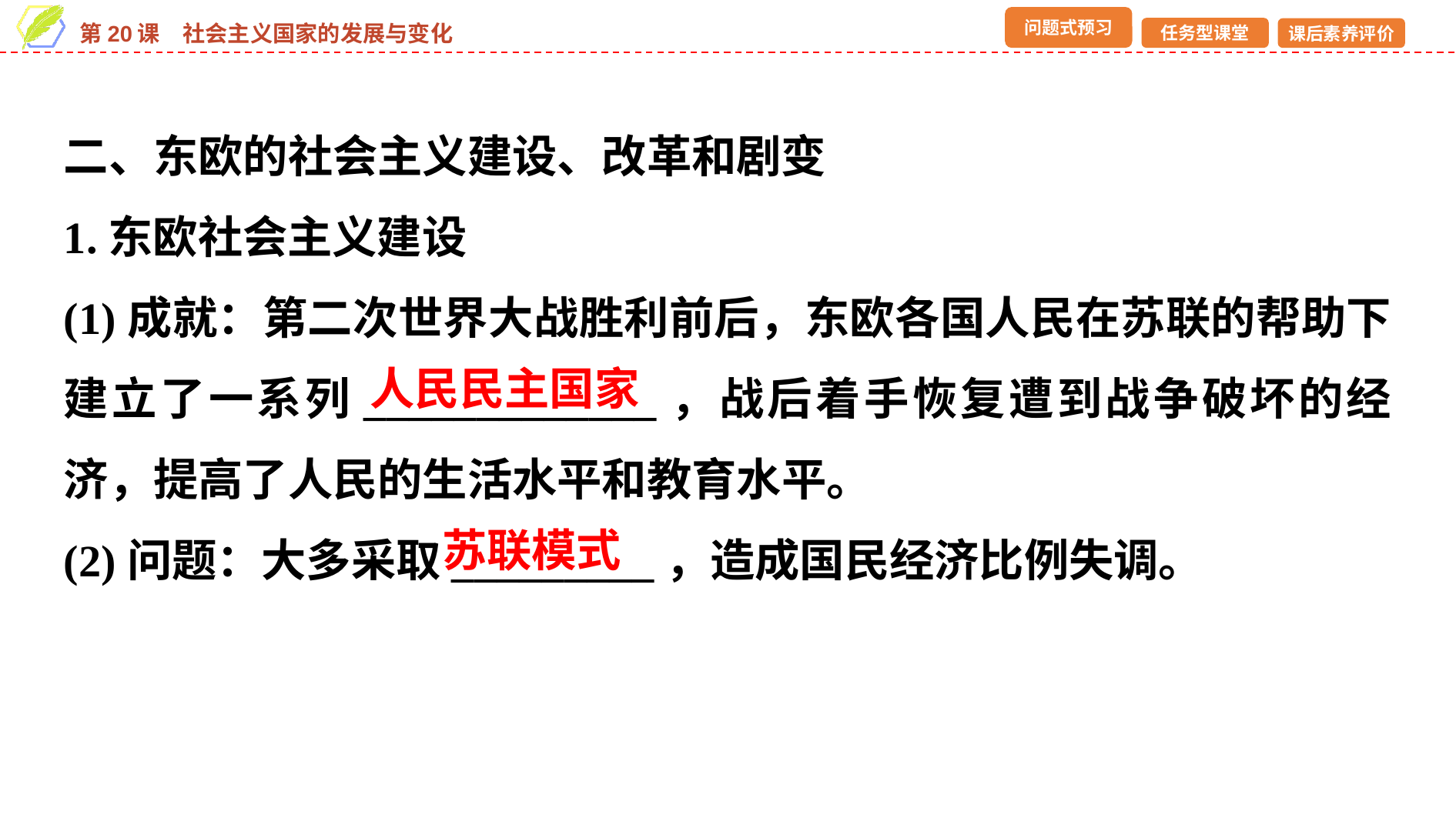

二、东欧的社会主义建设、改革和剧变
1.东欧社会主义建设
(1)成就：第二次世界大战胜利前后，东欧各国人民在苏联的帮助下建立了一系列_____________，战后着手恢复遭到战争破坏的经济，提高了人民的生活水平和教育水平。
(2)问题：大多采取_________，造成国民经济比例失调。
人民民主国家
苏联模式